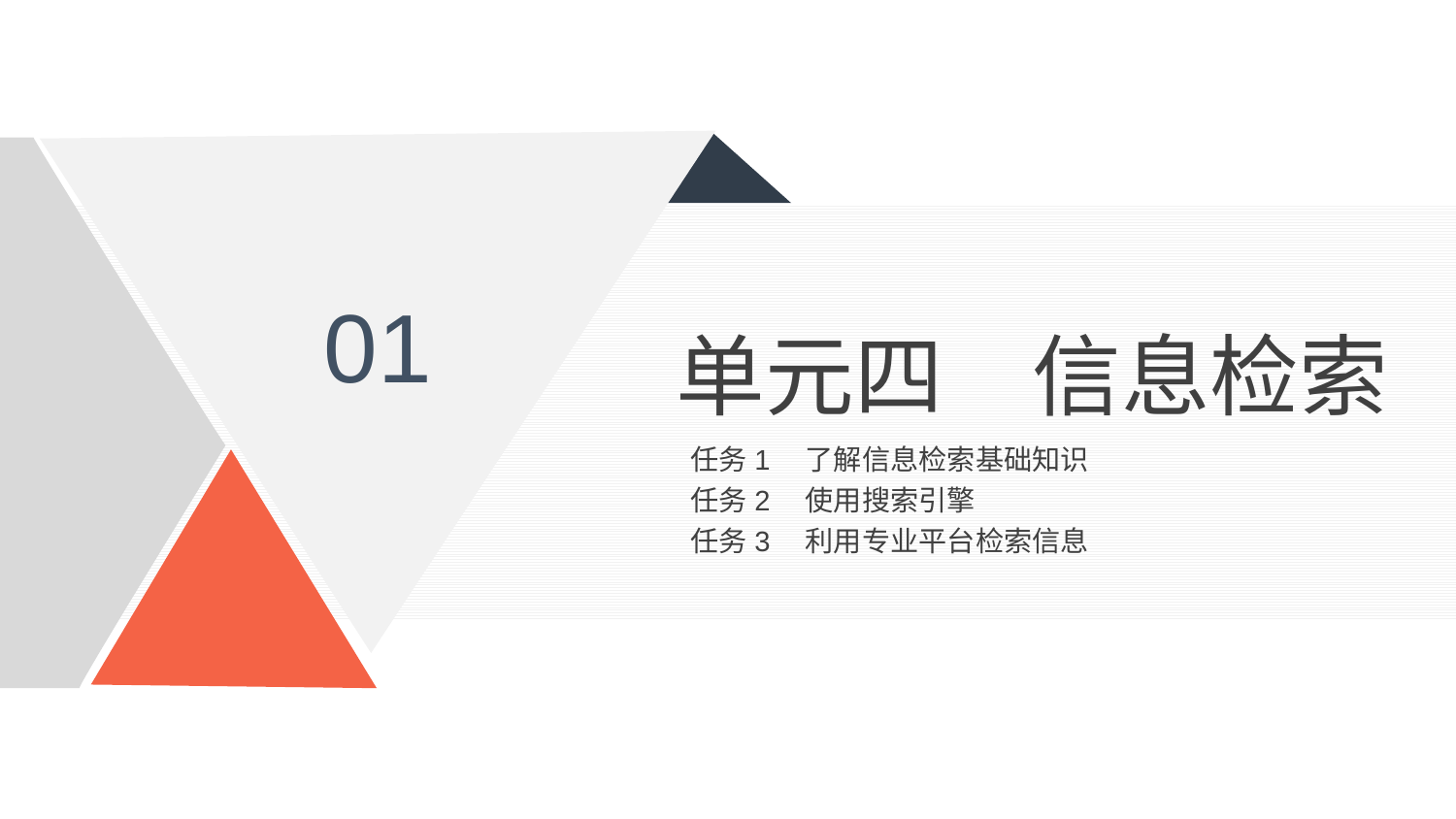

01
单元四　信息检索
任务1　了解信息检索基础知识
任务2　使用搜索引擎
任务3　利用专业平台检索信息